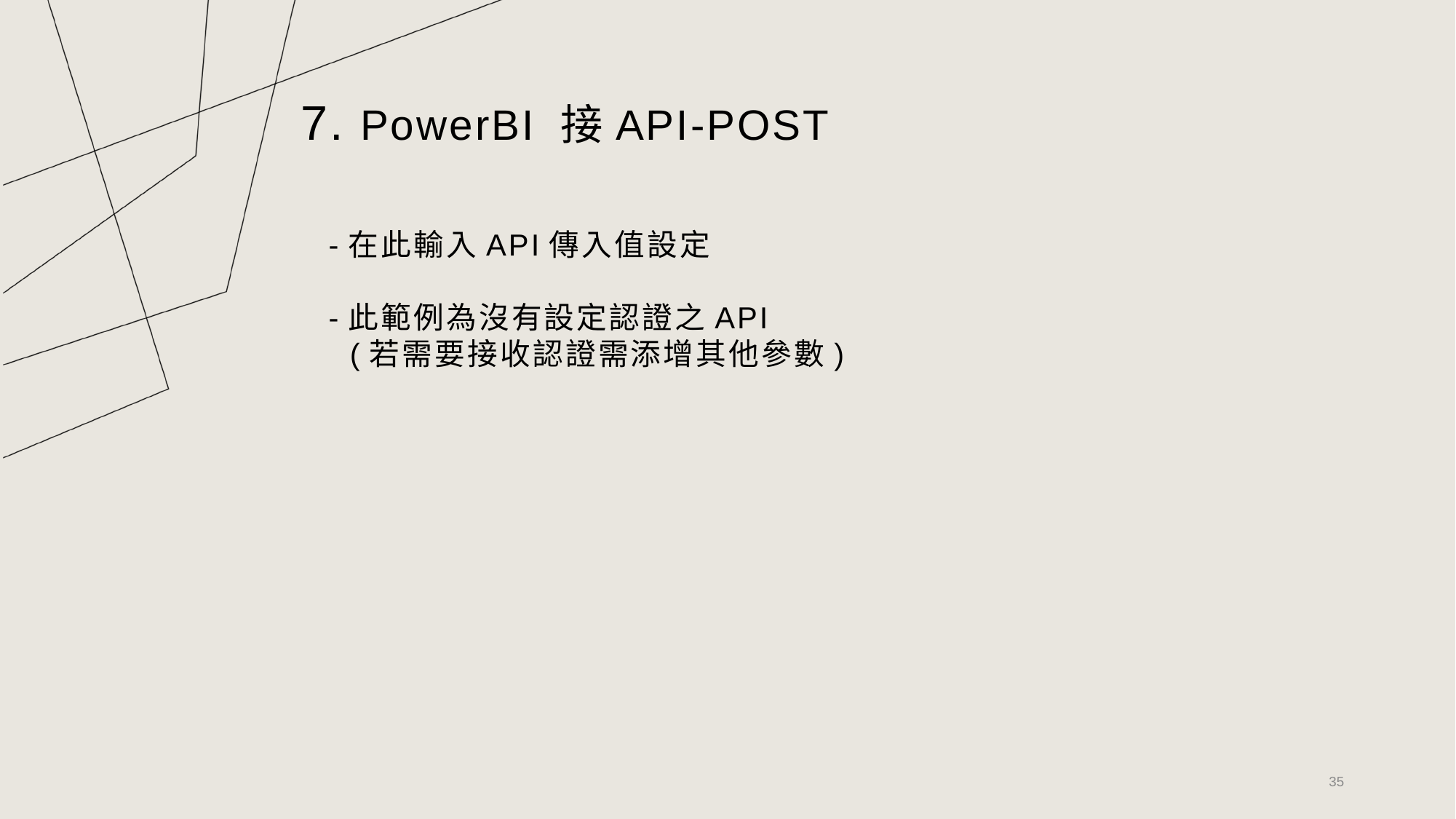

7. PowerBI 接API-POST

 -在此輸入API傳入值設定

 -此範例為沒有設定認證之API
   (若需要接收認證需添增其他參數)
35